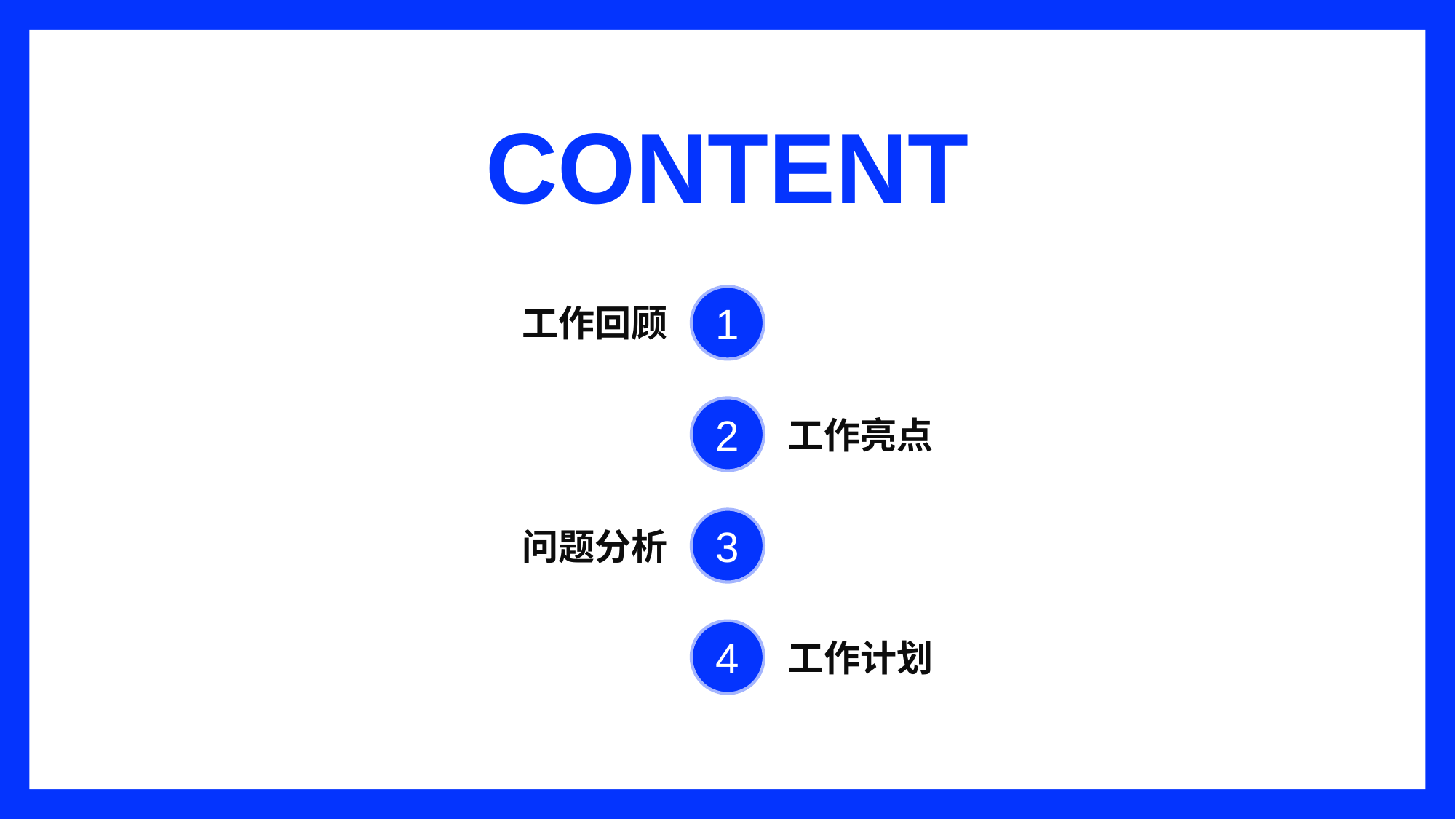

#
CONTENT

1
工作回顾

2
工作亮点

3
问题分析

4
工作计划